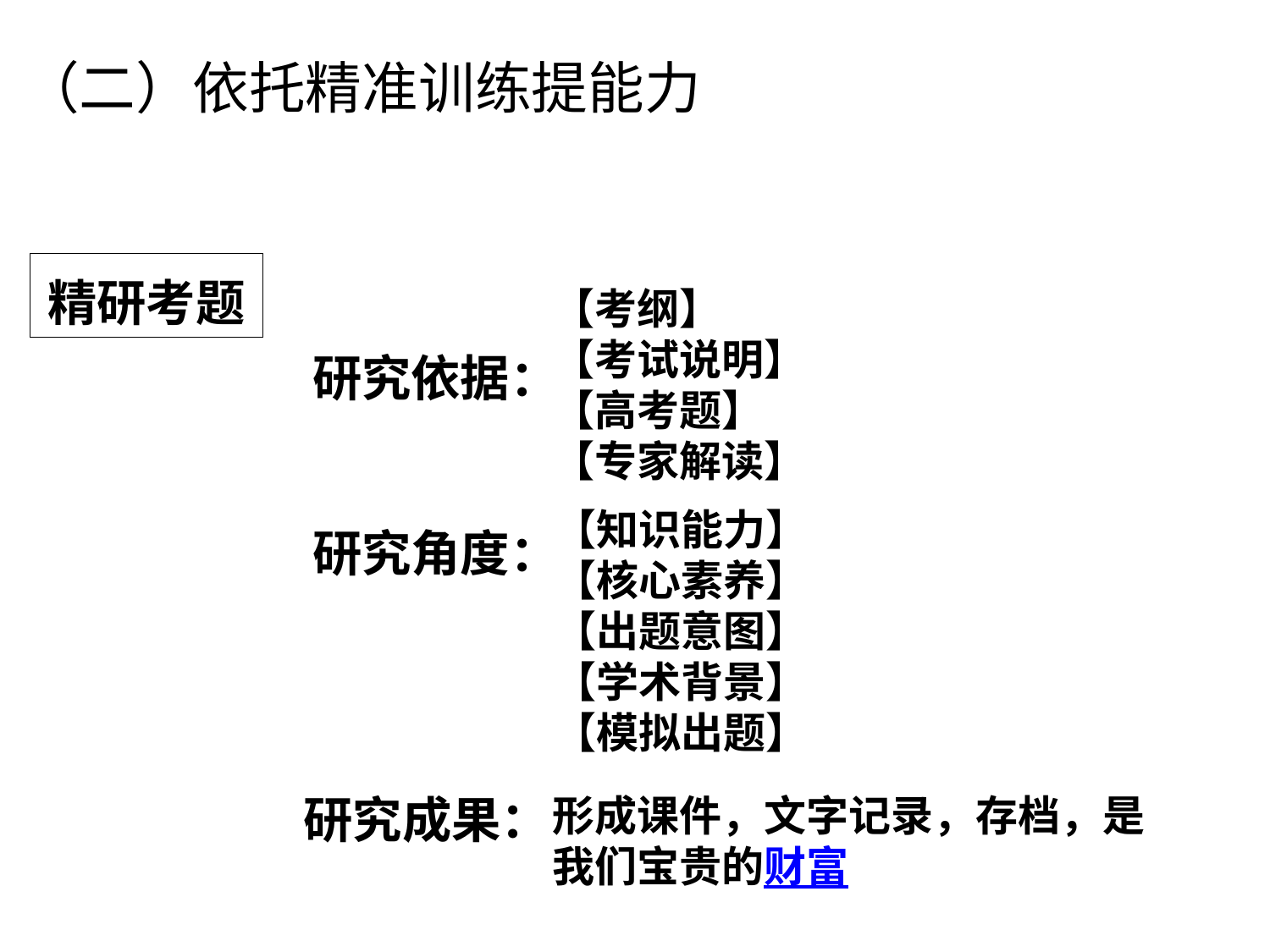

（二）依托精准训练提能力
精研考题
【考纲】
【考试说明】
【高考题】
【专家解读】

研究依据：
【知识能力】
【核心素养】
【出题意图】
【学术背景】
【模拟出题】

研究角度：
研究成果：
形成课件，文字记录，存档，是我们宝贵的财富